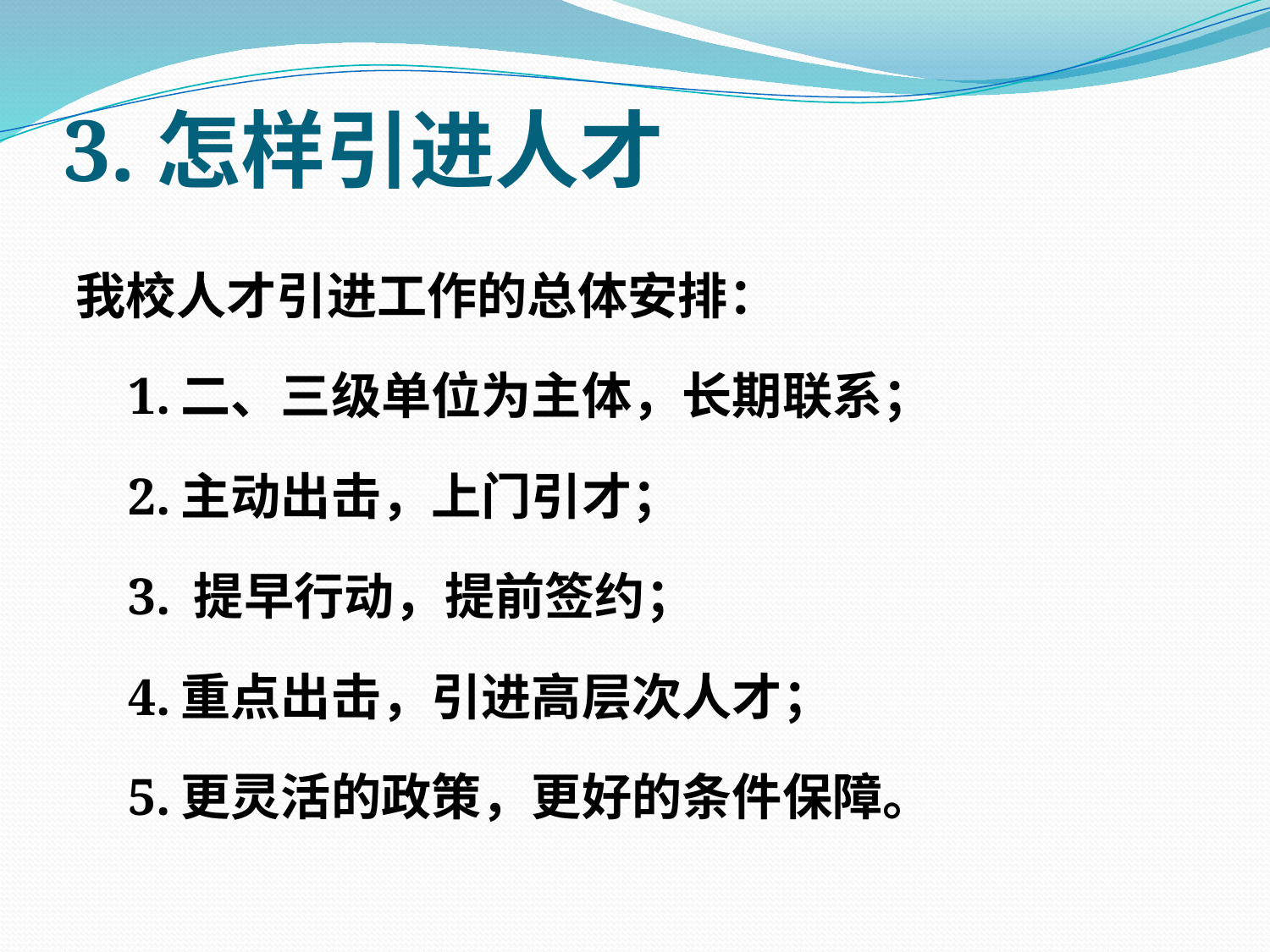

# 3.怎样引进人才
我校人才引进工作的总体安排：
    1.二、三级单位为主体，长期联系；
    2.主动出击，上门引才；
    3. 提早行动，提前签约；
    4.重点出击，引进高层次人才；
    5.更灵活的政策，更好的条件保障。